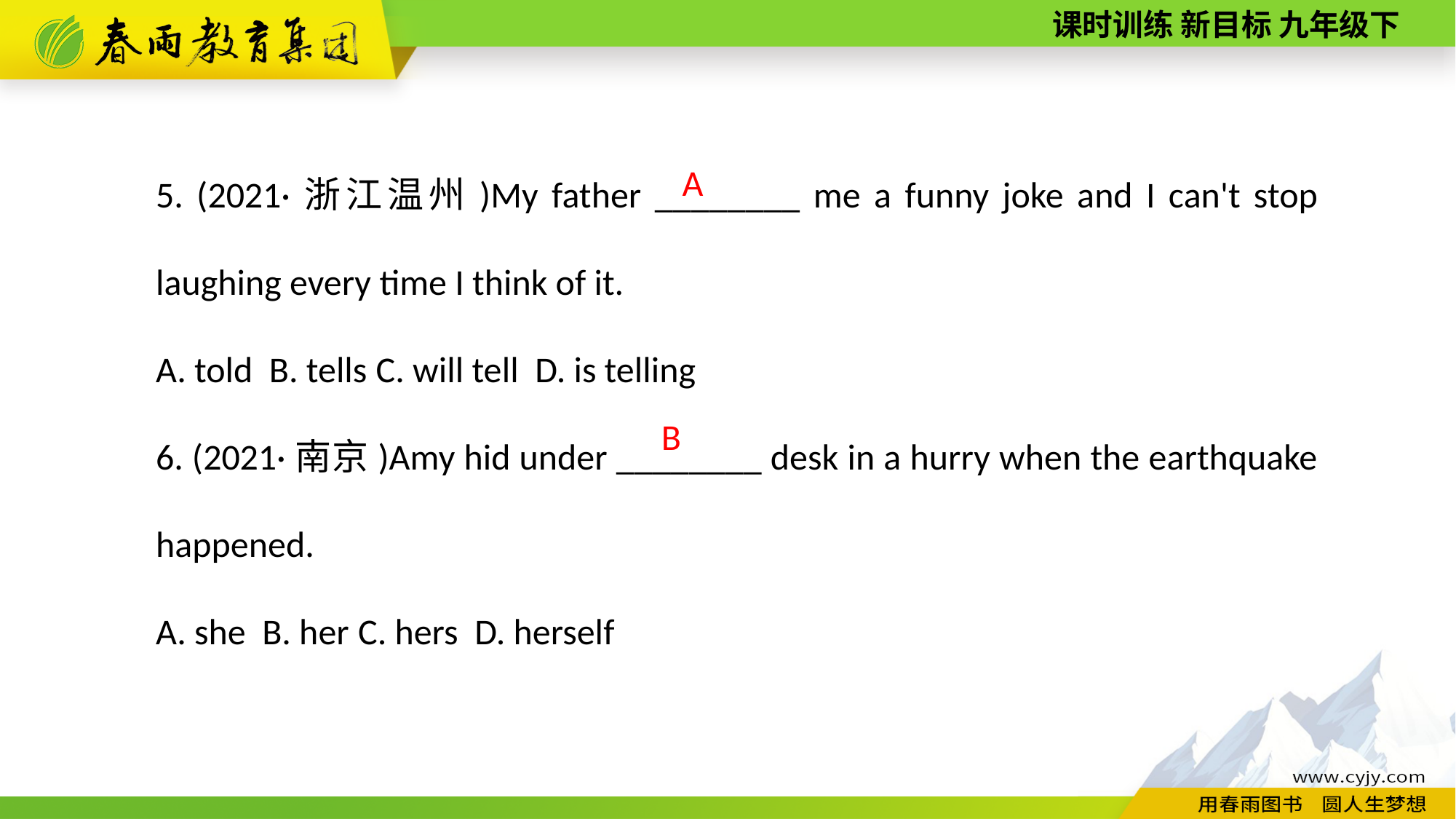

5. (2021·浙江温州)My father ________ me a funny joke and I can't stop laughing every time I think of it.
A. told  B. tells  C. will tell  D. is telling
6. (2021·南京)Amy hid under ________ desk in a hurry when the earthquake happened.
A. she  B. her  C. hers  D. herself
A
B